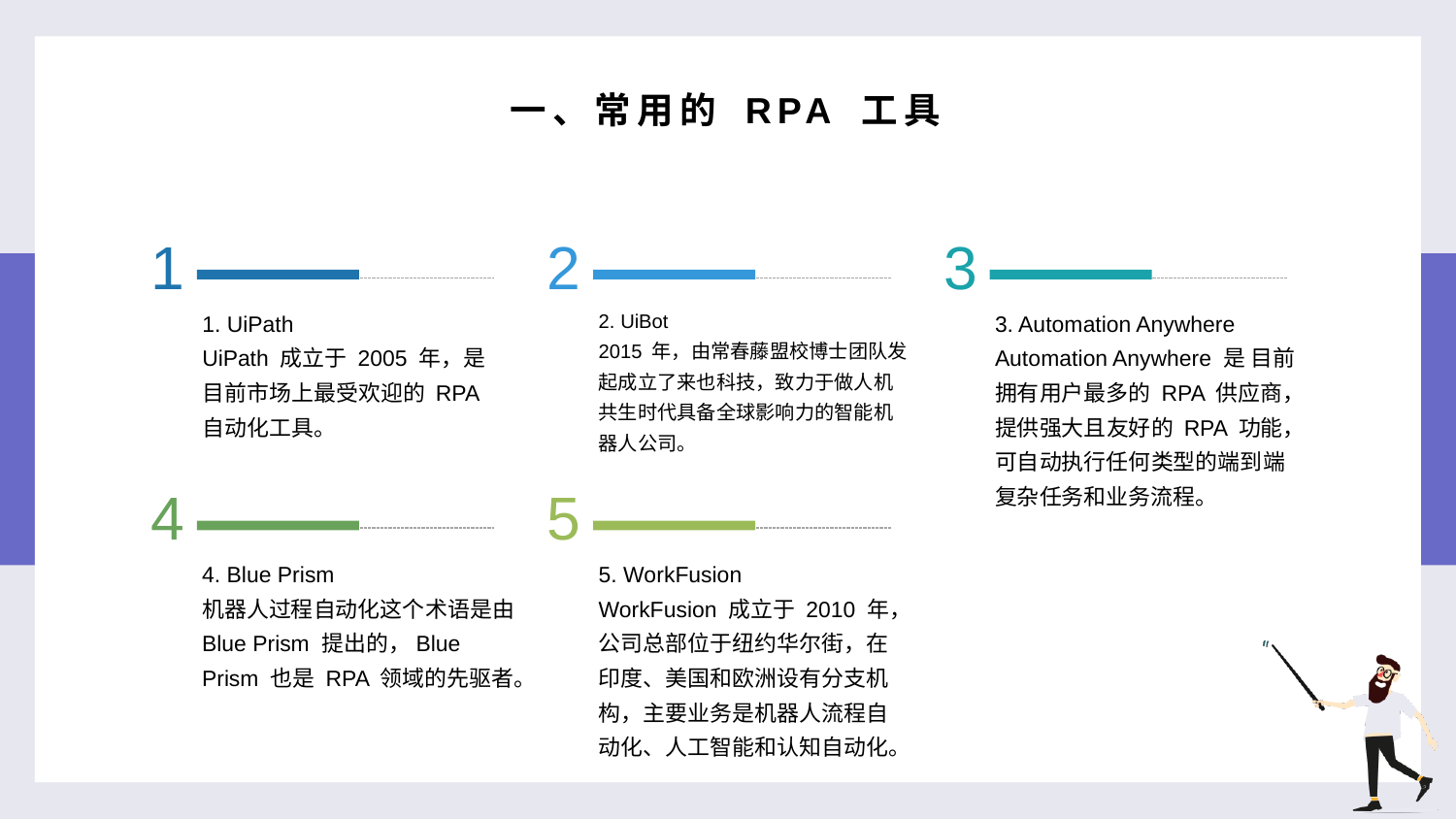

一、常用的 RPA 工具
1
2
3

2. UiBot
2015 年，由常春藤盟校博士团队发起成立了来也科技，致力于做人机共生时代具备全球影响力的智能机器人公司。
3. Automation Anywhere
Automation Anywhere 是 目前拥有用户最多的 RPA 供应商，提供强大且友好的 RPA 功能，可自动执行任何类型的端到端复杂任务和业务流程。
1. UiPath
UiPath 成立于 2005 年，是目前市场上最受欢迎的 RPA 自动化工具。
4
5

4. Blue Prism
机器人过程自动化这个术语是由 Blue Prism 提出的，Blue Prism 也是 RPA 领域的先驱者。
5. WorkFusion
WorkFusion 成立于 2010 年，公司总部位于纽约华尔街，在印度、美国和欧洲设有分支机构，主要业务是机器人流程自动化、人工智能和认知自动化。